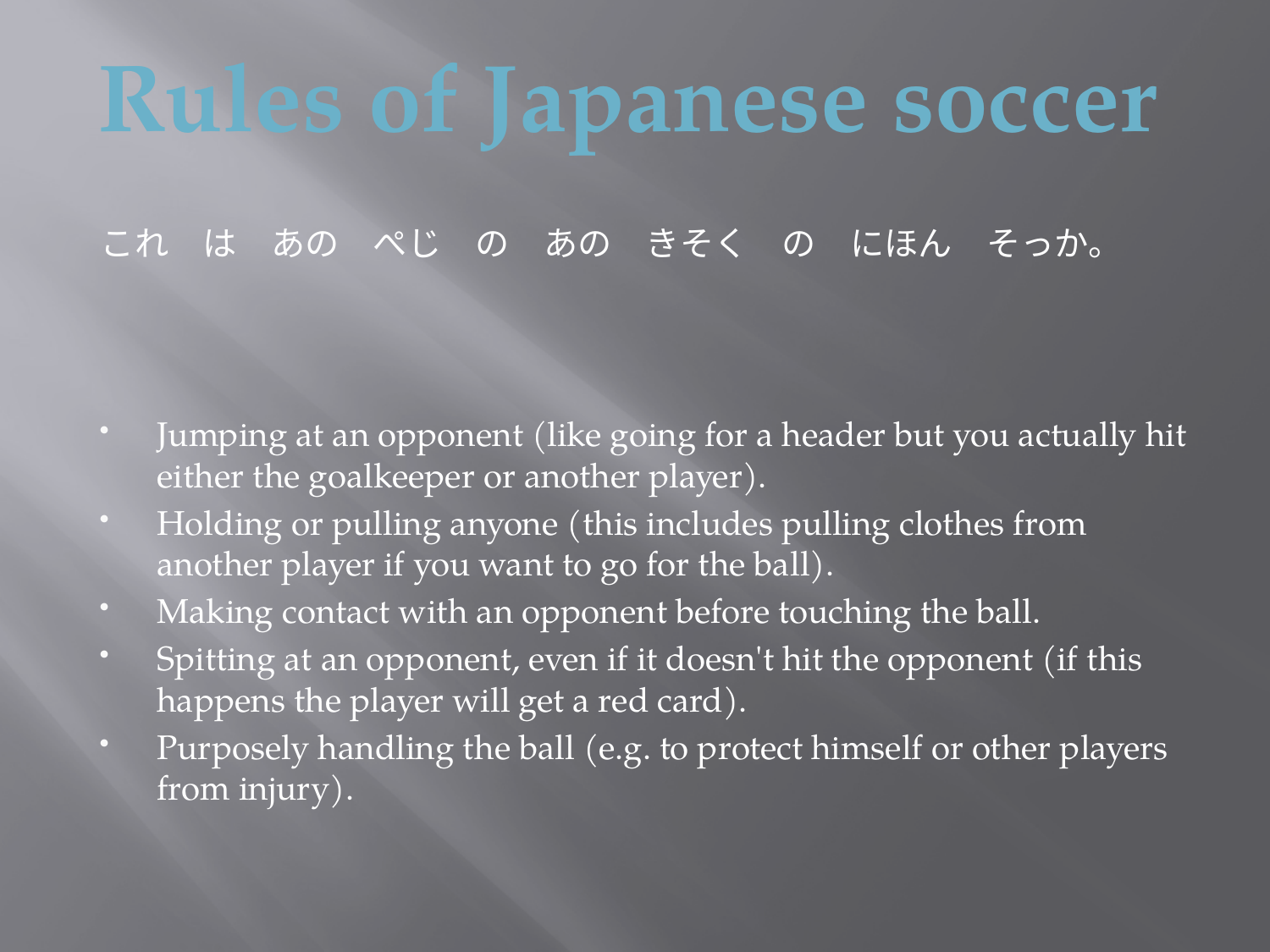

Rules of Japanese soccer
#

これ　は　あの　ぺじ　の　あの　きそく　の　にほん　そっか。

Jumping at an opponent (like going for a header but you actually hit either the goalkeeper or another player).
Holding or pulling anyone (this includes pulling clothes from another player if you want to go for the ball).
Making contact with an opponent before touching the ball.
Spitting at an opponent, even if it doesn't hit the opponent (if this happens the player will get a red card).
Purposely handling the ball (e.g. to protect himself or other players from injury).